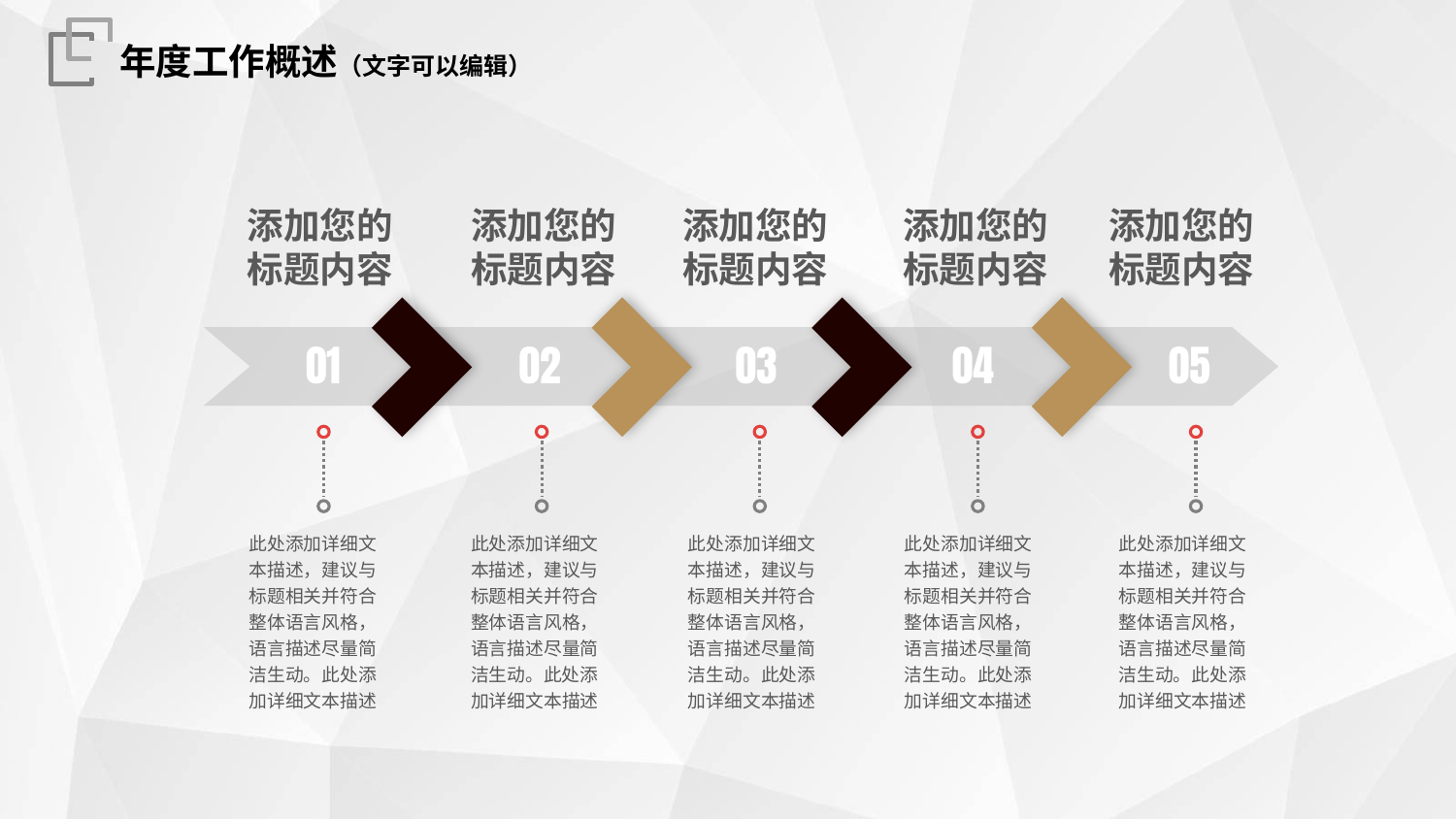

年度工作概述（文字可以编辑）
添加您的
标题内容
添加您的
标题内容
添加您的
标题内容
添加您的
标题内容
添加您的
标题内容

01

02

03

04

05

此处添加详细文本描述，建议与标题相关并符合整体语言风格，语言描述尽量简洁生动。此处添加详细文本描述
此处添加详细文本描述，建议与标题相关并符合整体语言风格，语言描述尽量简洁生动。此处添加详细文本描述
此处添加详细文本描述，建议与标题相关并符合整体语言风格，语言描述尽量简洁生动。此处添加详细文本描述
此处添加详细文本描述，建议与标题相关并符合整体语言风格，语言描述尽量简洁生动。此处添加详细文本描述
此处添加详细文本描述，建议与标题相关并符合整体语言风格，语言描述尽量简洁生动。此处添加详细文本描述